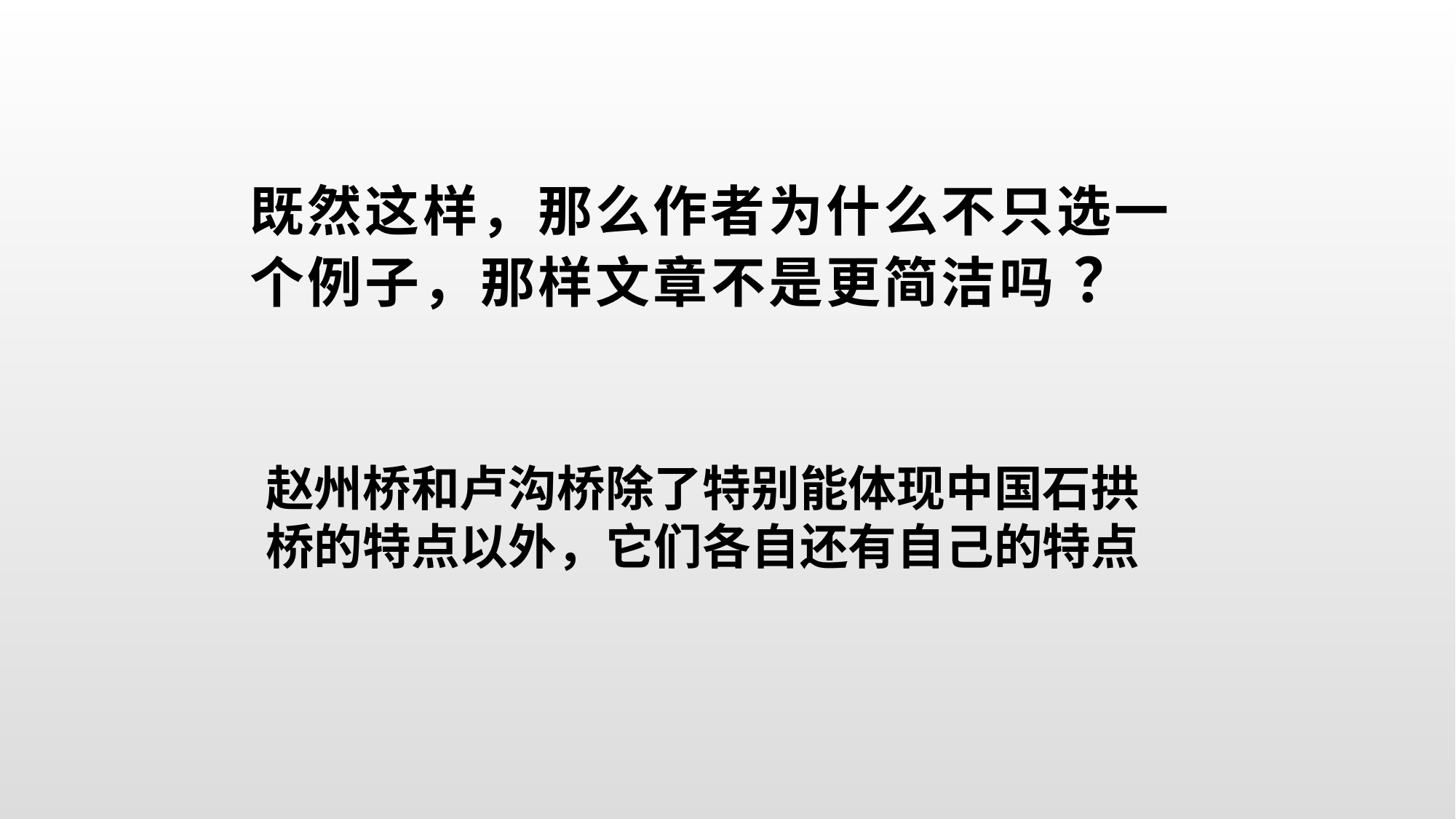

# 既然这样，那么作者为什么不只选一个例子，那样文章不是更简洁吗 ？
赵州桥和卢沟桥除了特别能体现中国石拱桥的特点以外，它们各自还有自己的特点